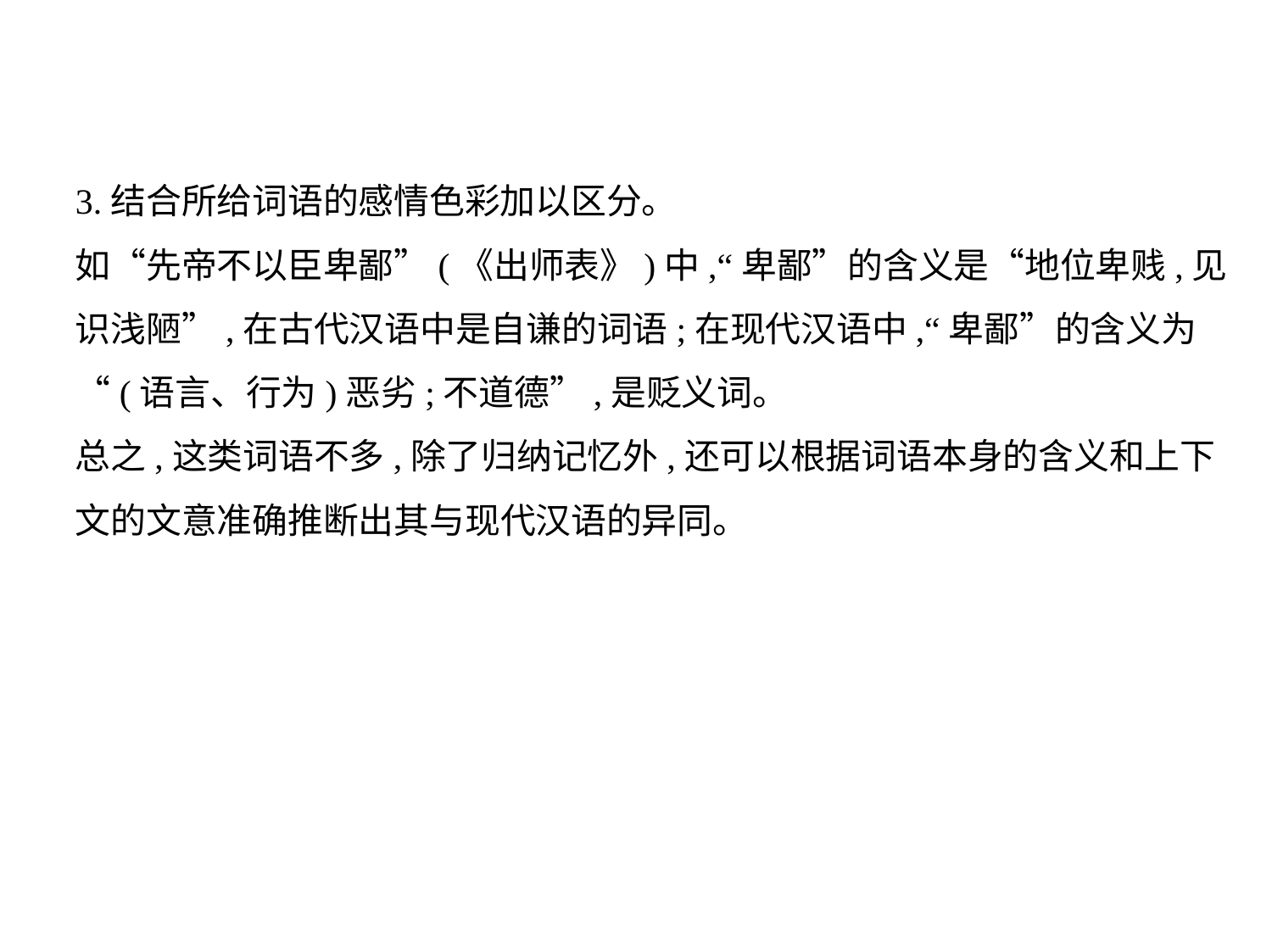

3.结合所给词语的感情色彩加以区分。
如“先帝不以臣卑鄙”(《出师表》)中,“卑鄙”的含义是“地位卑贱,见
识浅陋”,在古代汉语中是自谦的词语;在现代汉语中,“卑鄙”的含义为
“(语言、行为)恶劣;不道德”,是贬义词。
总之,这类词语不多,除了归纳记忆外,还可以根据词语本身的含义和上下
文的文意准确推断出其与现代汉语的异同。